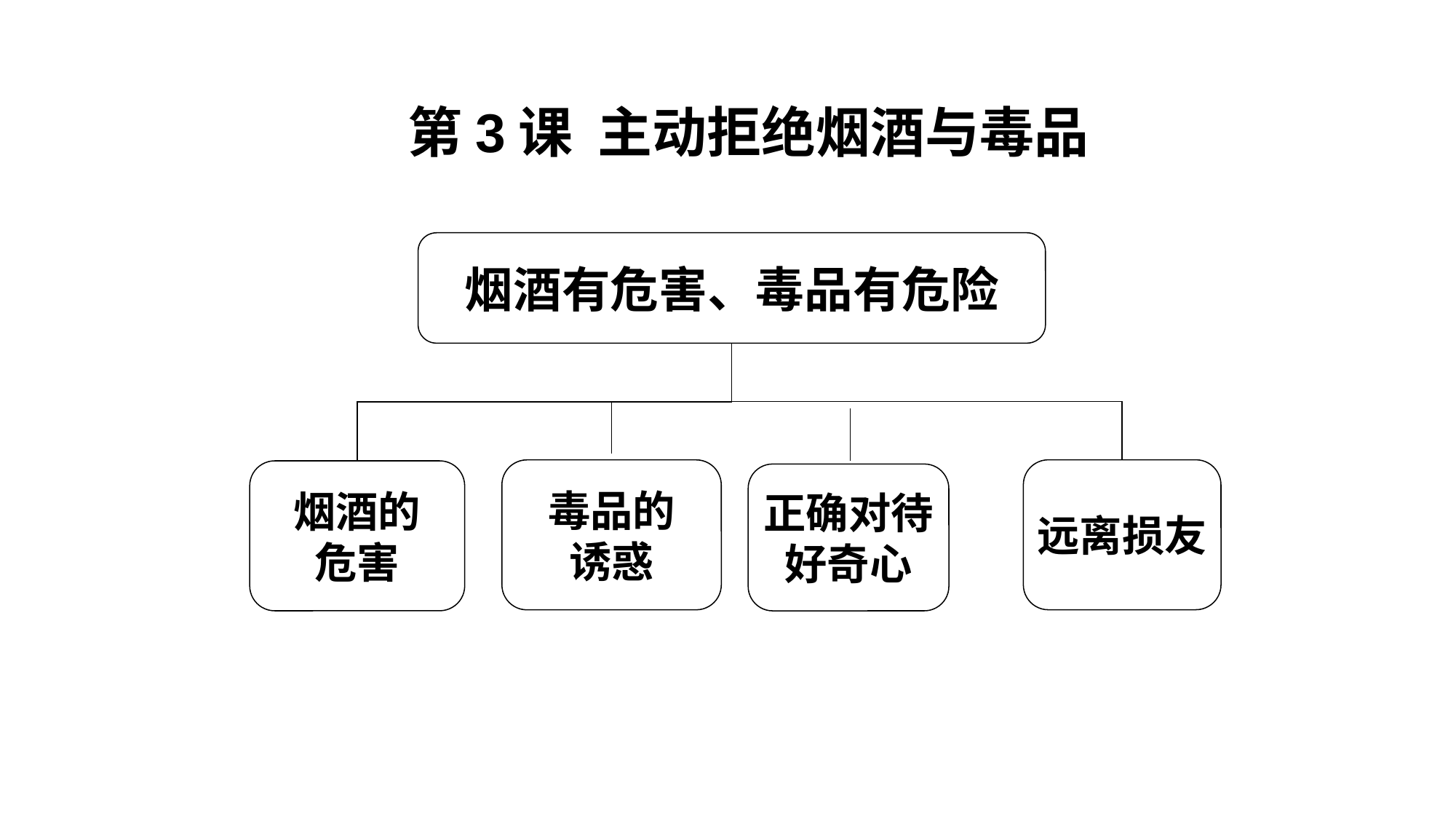

# 第3课  主动拒绝烟酒与毒品
烟酒有危害、毒品有危险
远离损友
烟酒的
危害
正确对待
好奇心
毒品的
诱惑